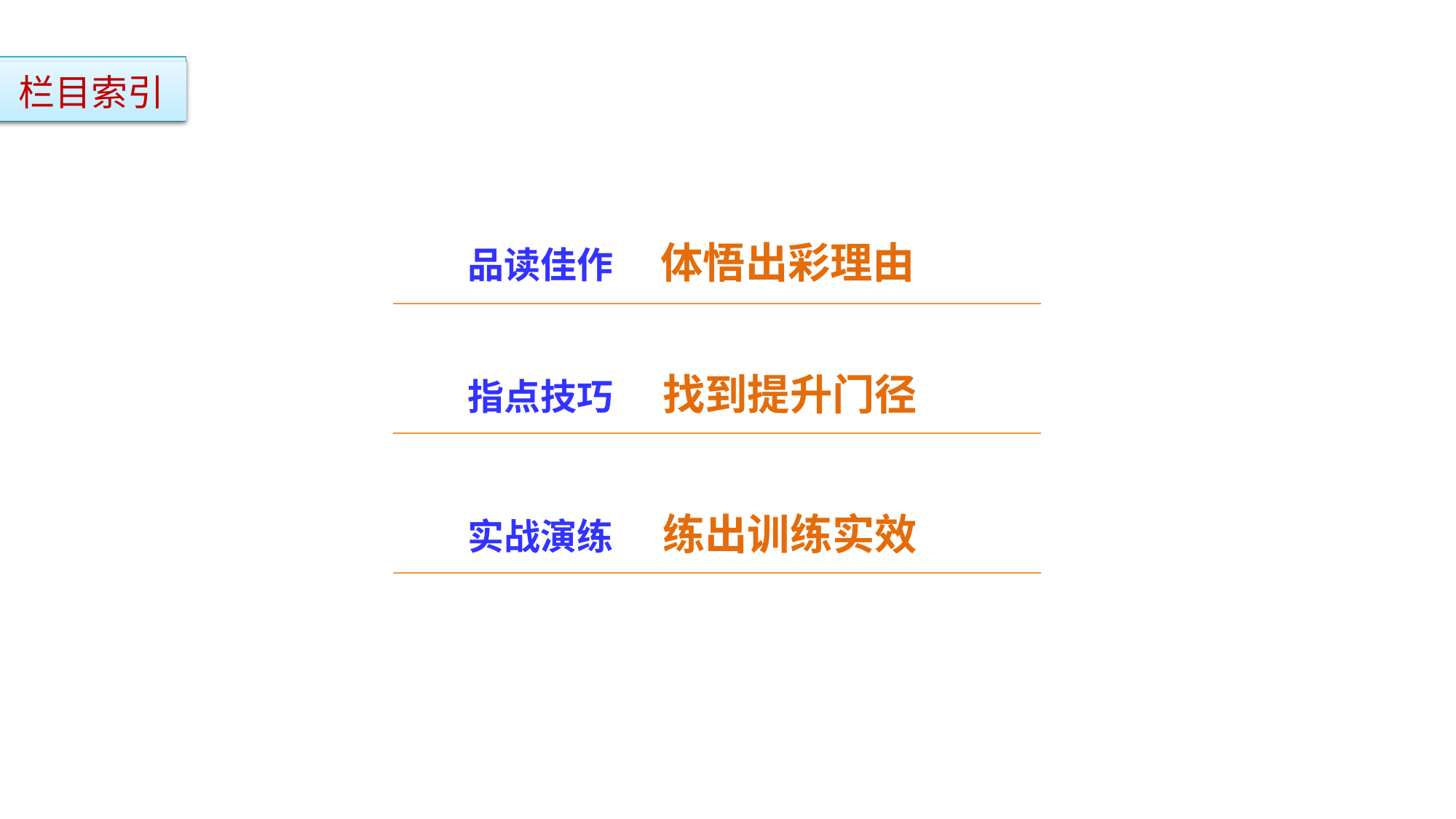

栏目索引
品读佳作     体悟出彩理由
指点技巧      找到提升门径
实战演练      练出训练实效